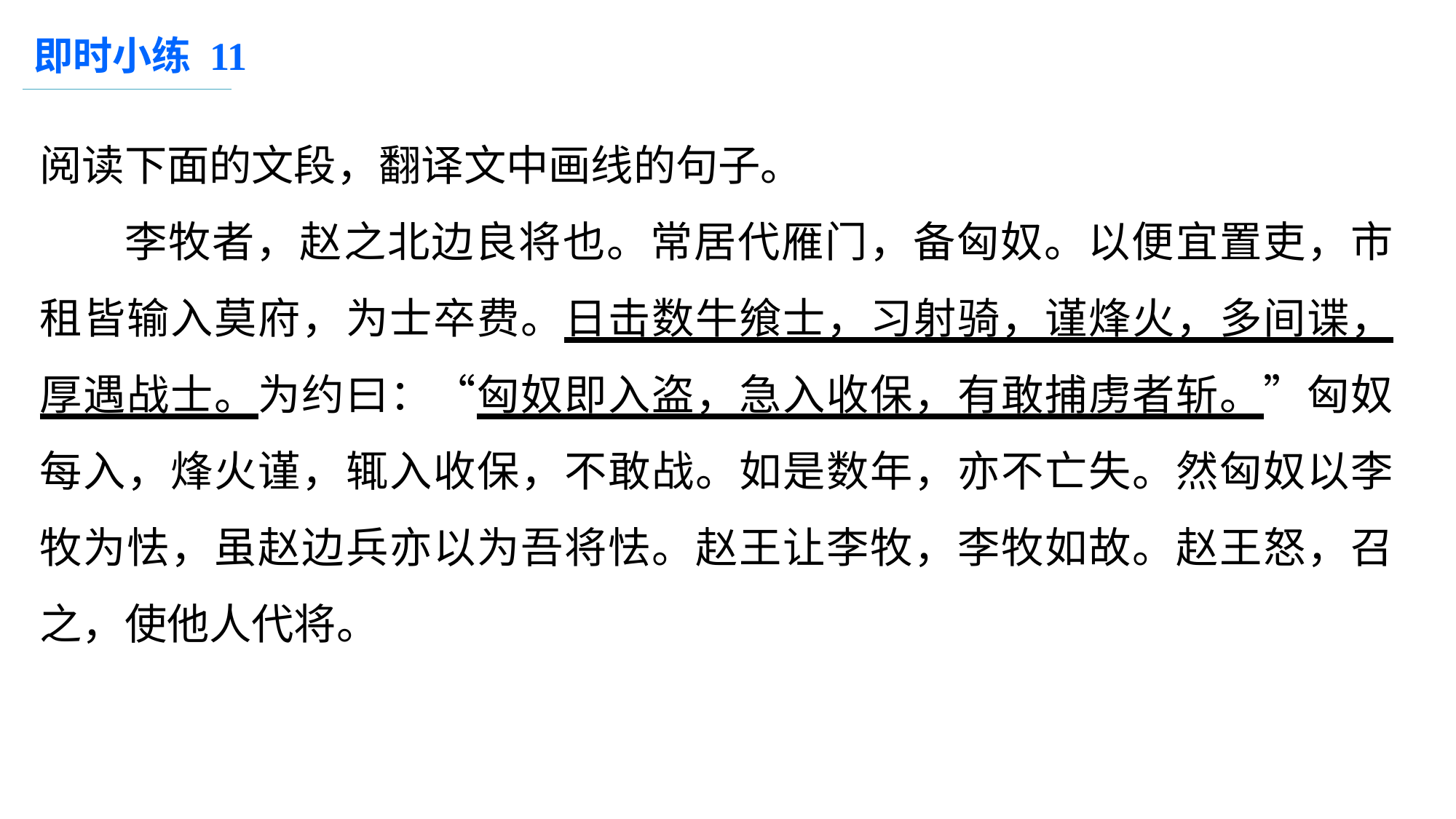

即时小练 11
阅读下面的文段，翻译文中画线的句子。
李牧者，赵之北边良将也。常居代雁门，备匈奴。以便宜置吏，市租皆输入莫府，为士卒费。日击数牛飨士，习射骑，谨烽火，多间谍，厚遇战士。为约曰：“匈奴即入盗，急入收保，有敢捕虏者斩。”匈奴每入，烽火谨，辄入收保，不敢战。如是数年，亦不亡失。然匈奴以李牧为怯，虽赵边兵亦以为吾将怯。赵王让李牧，李牧如故。赵王怒，召之，使他人代将。